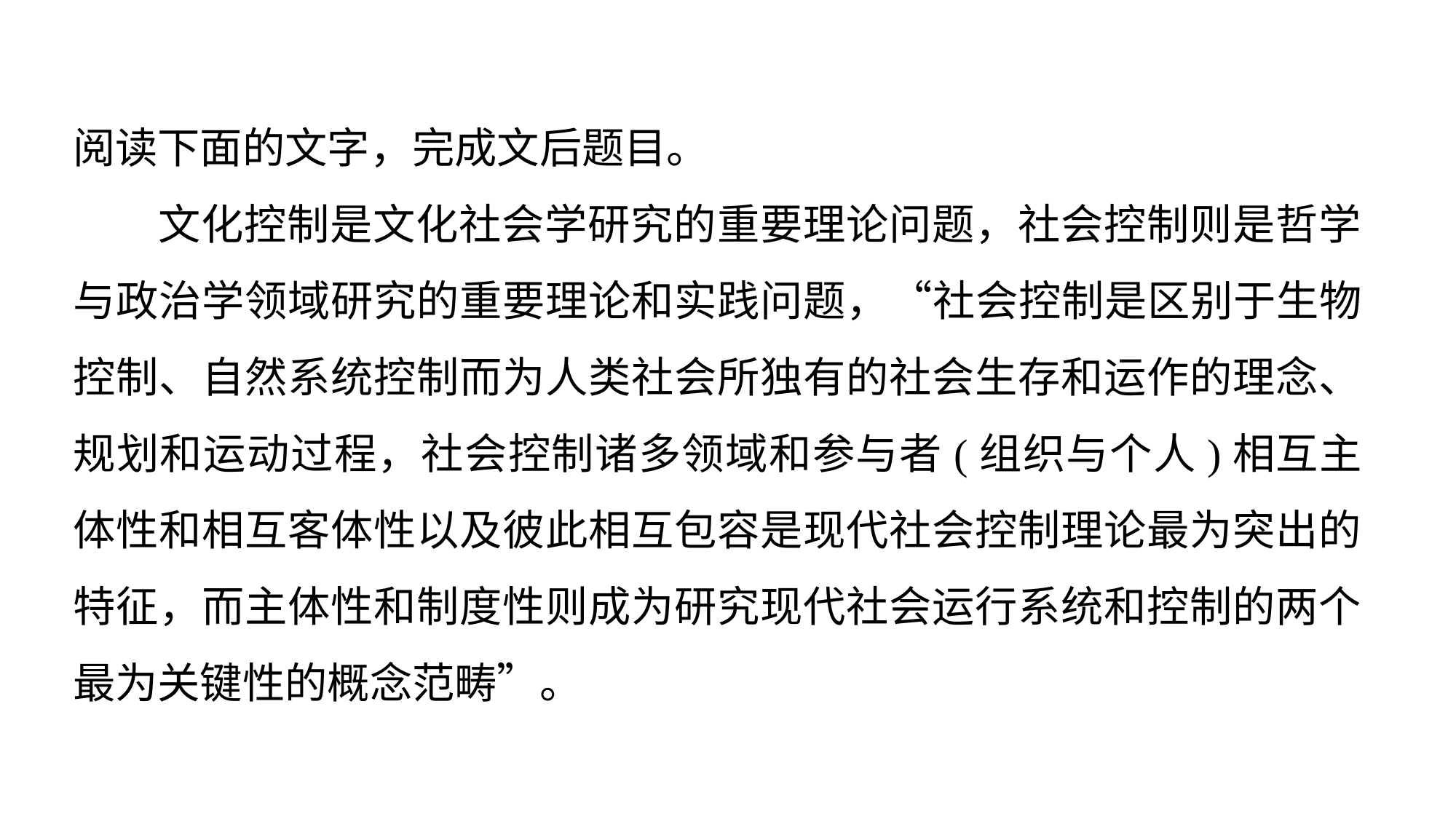

阅读下面的文字，完成文后题目。
文化控制是文化社会学研究的重要理论问题，社会控制则是哲学与政治学领域研究的重要理论和实践问题，“社会控制是区别于生物控制、自然系统控制而为人类社会所独有的社会生存和运作的理念、规划和运动过程，社会控制诸多领域和参与者(组织与个人)相互主体性和相互客体性以及彼此相互包容是现代社会控制理论最为突出的特征，而主体性和制度性则成为研究现代社会运行系统和控制的两个最为关键性的概念范畴”。